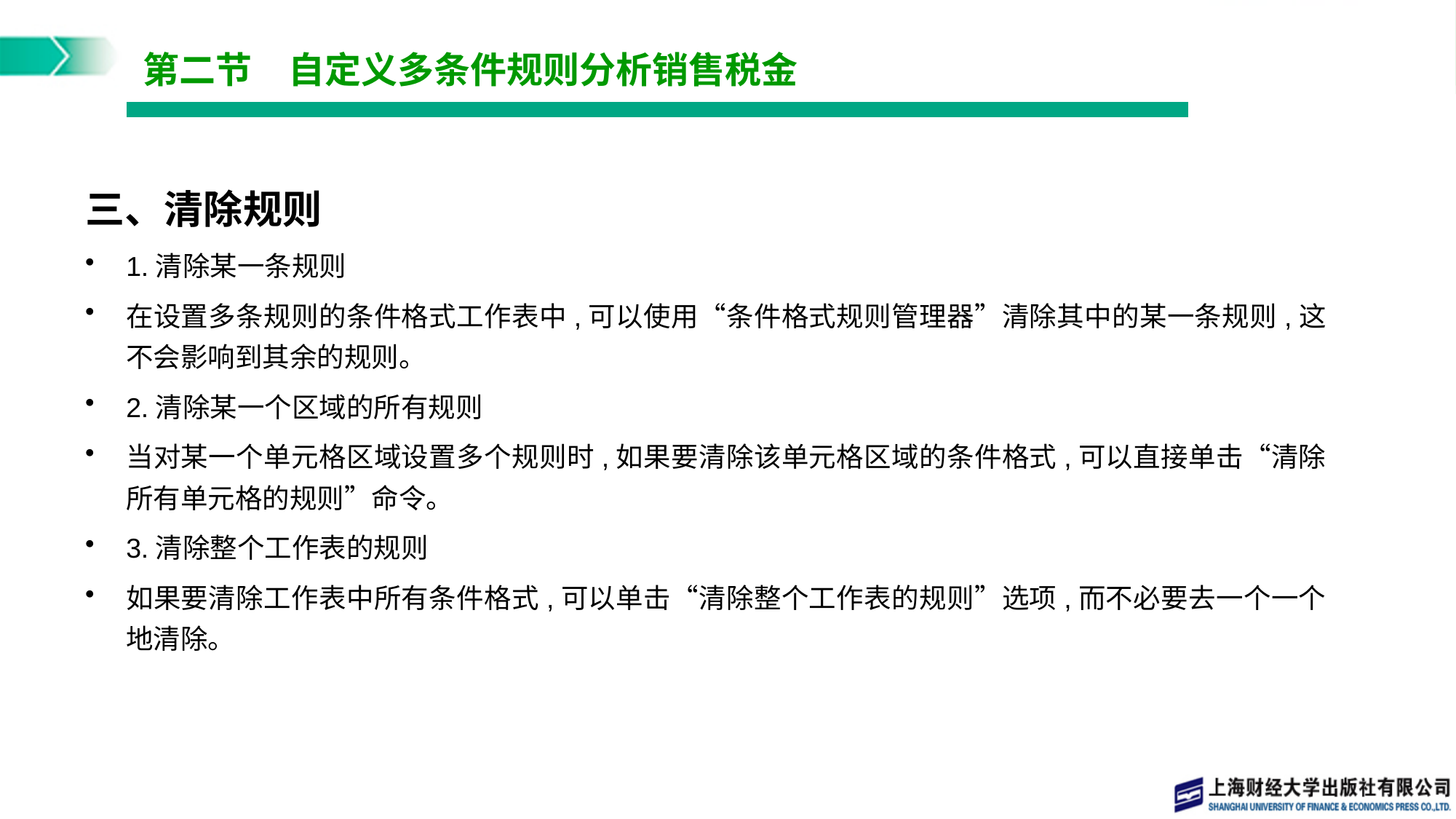

# 第二节　自定义多条件规则分析销售税金
三、清除规则
1.清除某一条规则
在设置多条规则的条件格式工作表中,可以使用“条件格式规则管理器”清除其中的某一条规则,这不会影响到其余的规则。
2.清除某一个区域的所有规则
当对某一个单元格区域设置多个规则时,如果要清除该单元格区域的条件格式,可以直接单击“清除所有单元格的规则”命令。
3.清除整个工作表的规则
如果要清除工作表中所有条件格式,可以单击“清除整个工作表的规则”选项,而不必要去一个一个地清除。